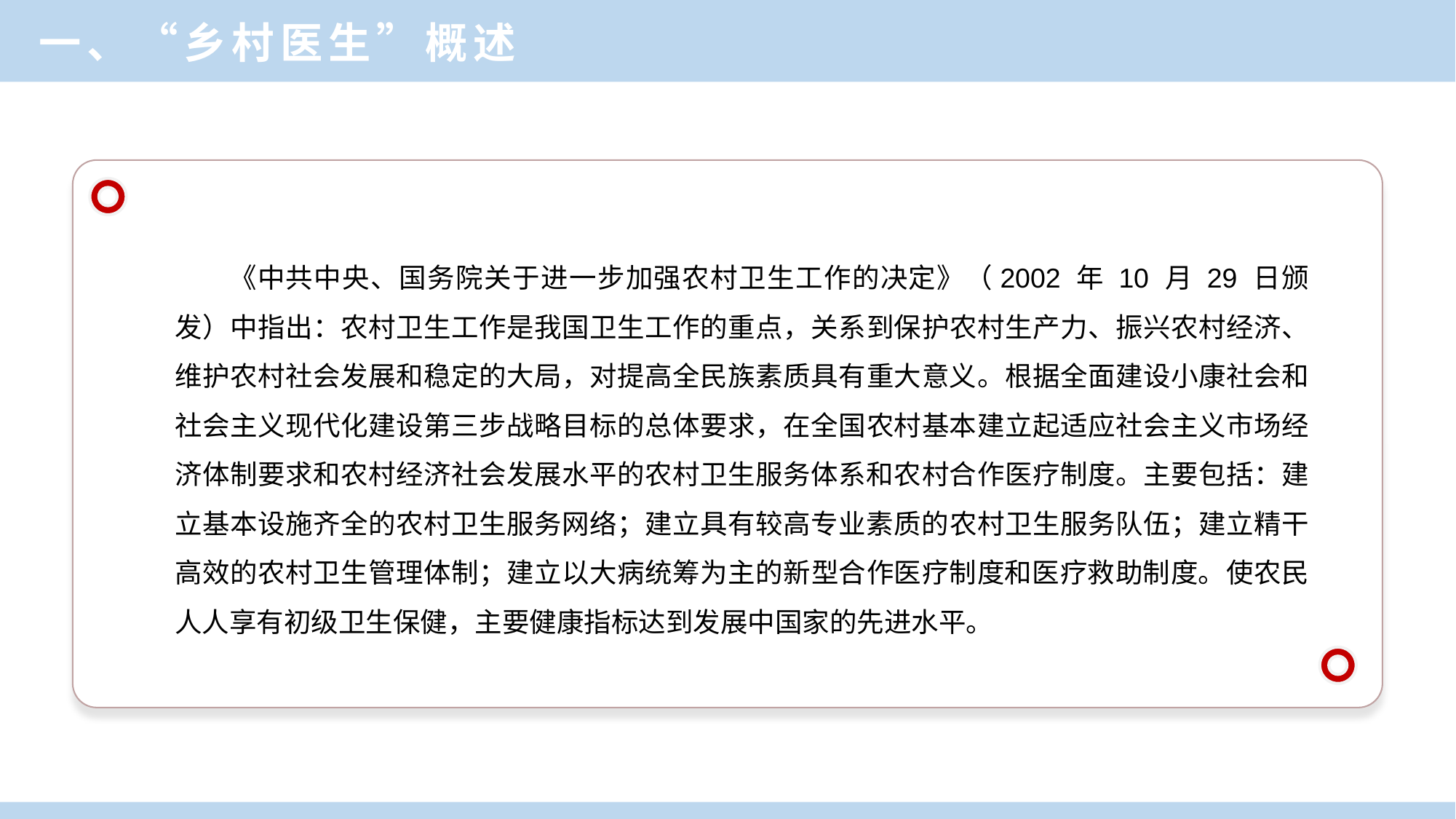

一、“乡村医生”概述

《中共中央、国务院关于进一步加强农村卫生工作的决定》（2002 年 10 月 29 日颁发）中指出：农村卫生工作是我国卫生工作的重点，关系到保护农村生产力、振兴农村经济、维护农村社会发展和稳定的大局，对提高全民族素质具有重大意义。根据全面建设小康社会和社会主义现代化建设第三步战略目标的总体要求，在全国农村基本建立起适应社会主义市场经济体制要求和农村经济社会发展水平的农村卫生服务体系和农村合作医疗制度。主要包括：建立基本设施齐全的农村卫生服务网络；建立具有较高专业素质的农村卫生服务队伍；建立精干高效的农村卫生管理体制；建立以大病统筹为主的新型合作医疗制度和医疗救助制度。使农民人人享有初级卫生保健，主要健康指标达到发展中国家的先进水平。